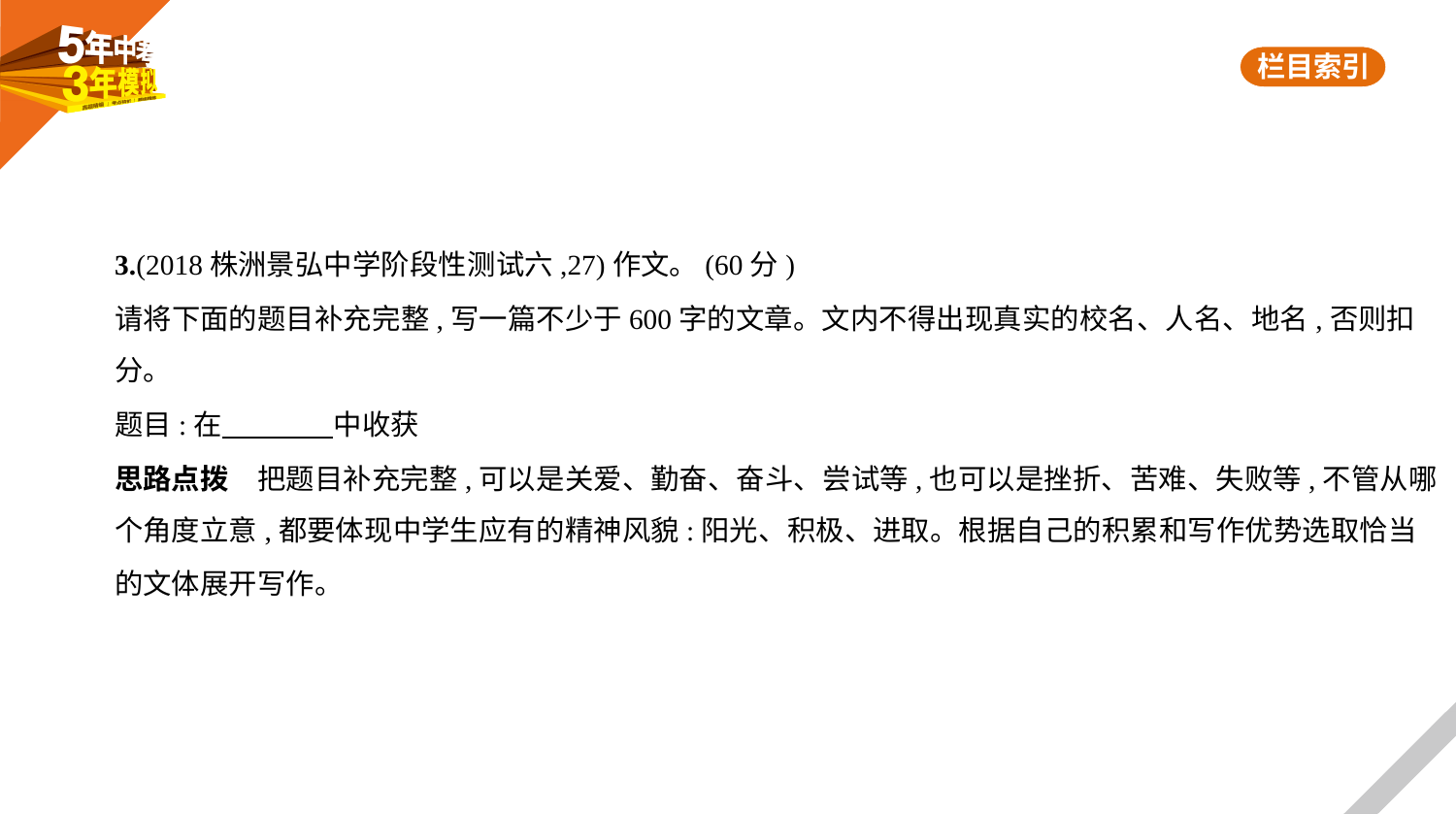

3.(2018株洲景弘中学阶段性测试六,27)作文。(60分)
请将下面的题目补充完整,写一篇不少于600字的文章。文内不得出现真实的校名、人名、地名,否则扣
分。
题目:在　　　    中收获
思路点拨　把题目补充完整,可以是关爱、勤奋、奋斗、尝试等,也可以是挫折、苦难、失败等,不管从哪
个角度立意,都要体现中学生应有的精神风貌:阳光、积极、进取。根据自己的积累和写作优势选取恰当
的文体展开写作。